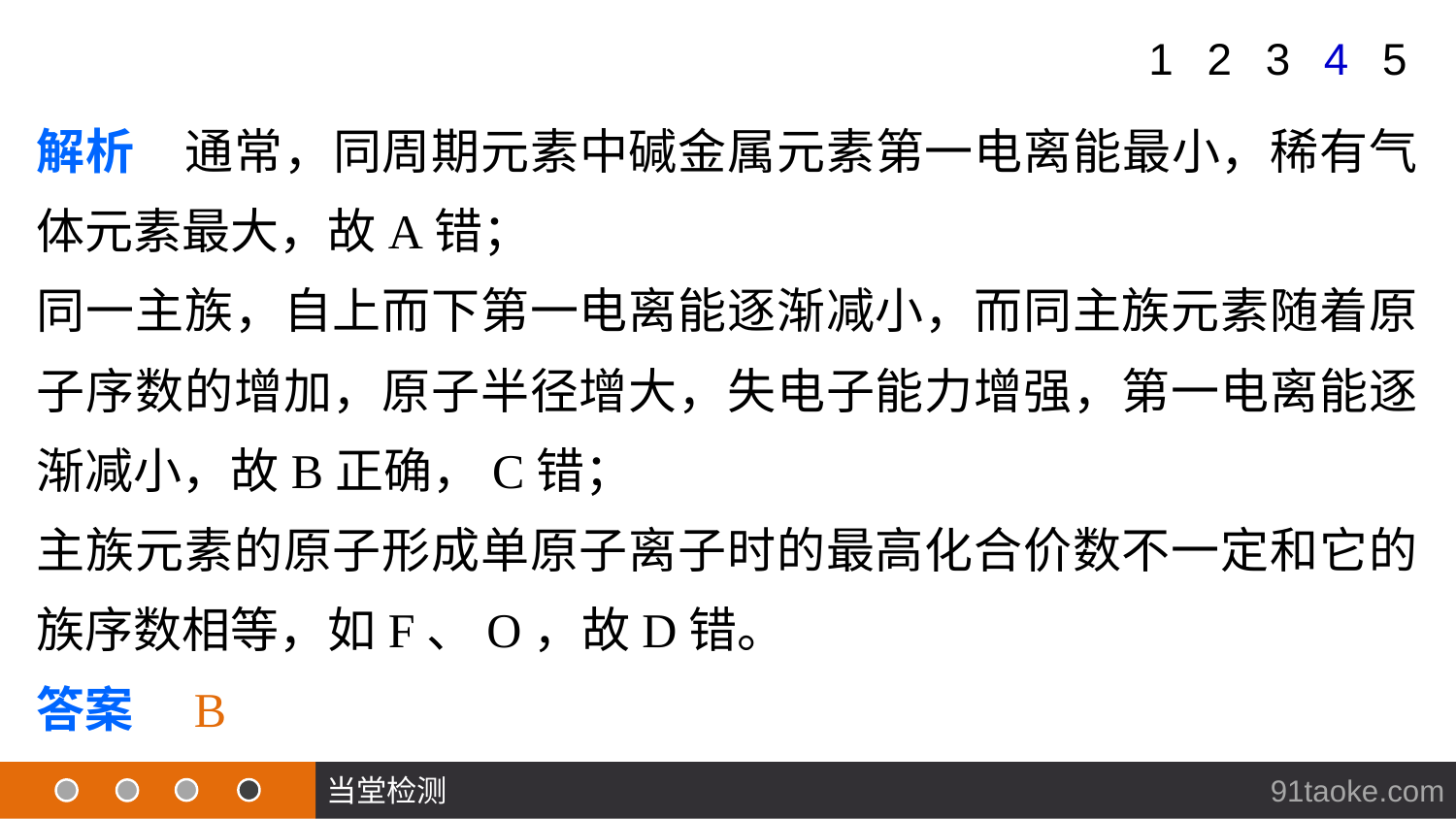

1
2
3
4
5
解析　通常，同周期元素中碱金属元素第一电离能最小，稀有气体元素最大，故A错；
同一主族，自上而下第一电离能逐渐减小，而同主族元素随着原子序数的增加，原子半径增大，失电子能力增强，第一电离能逐渐减小，故B正确，C错；
主族元素的原子形成单原子离子时的最高化合价数不一定和它的族序数相等，如F、O，故D错。
答案　B